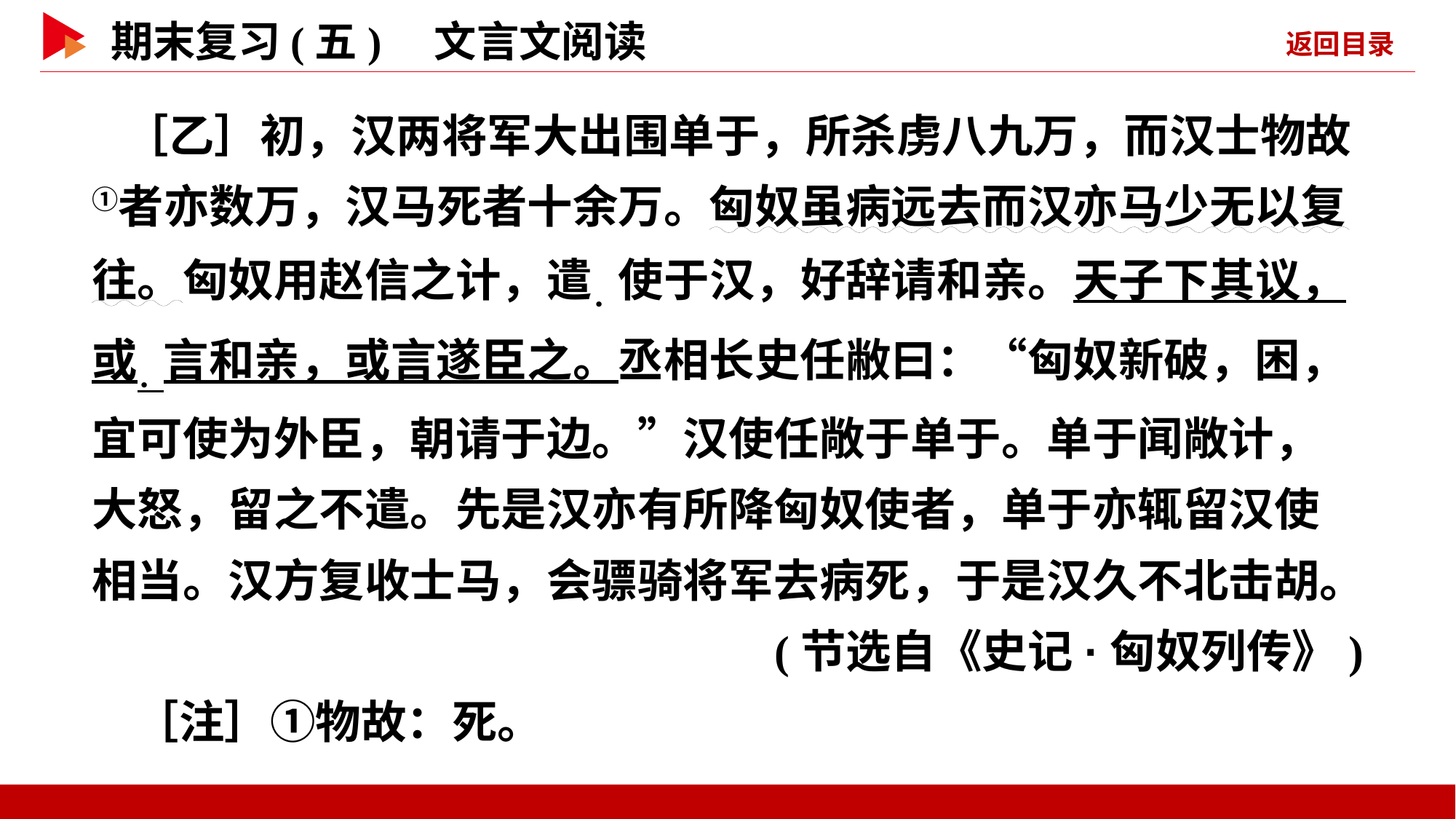

［乙］初，汉两将军大出围单于，所杀虏八九万，而汉士物故①者亦数万，汉马死者十余万。匈奴虽病远去而汉亦马少无以复往。匈奴用赵信之计，遣．使于汉，好辞请和亲。天子下其议，或．言和亲，或言遂臣之。丞相长史任敝曰：“匈奴新破，困，宜可使为外臣，朝请于边。”汉使任敞于单于。单于闻敞计，大怒，留之不遣。先是汉亦有所降匈奴使者，单于亦辄留汉使相当。汉方复收士马，会骠骑将军去病死，于是汉久不北击胡。
(节选自《史记·匈奴列传》)
   ［注］①物故：死。